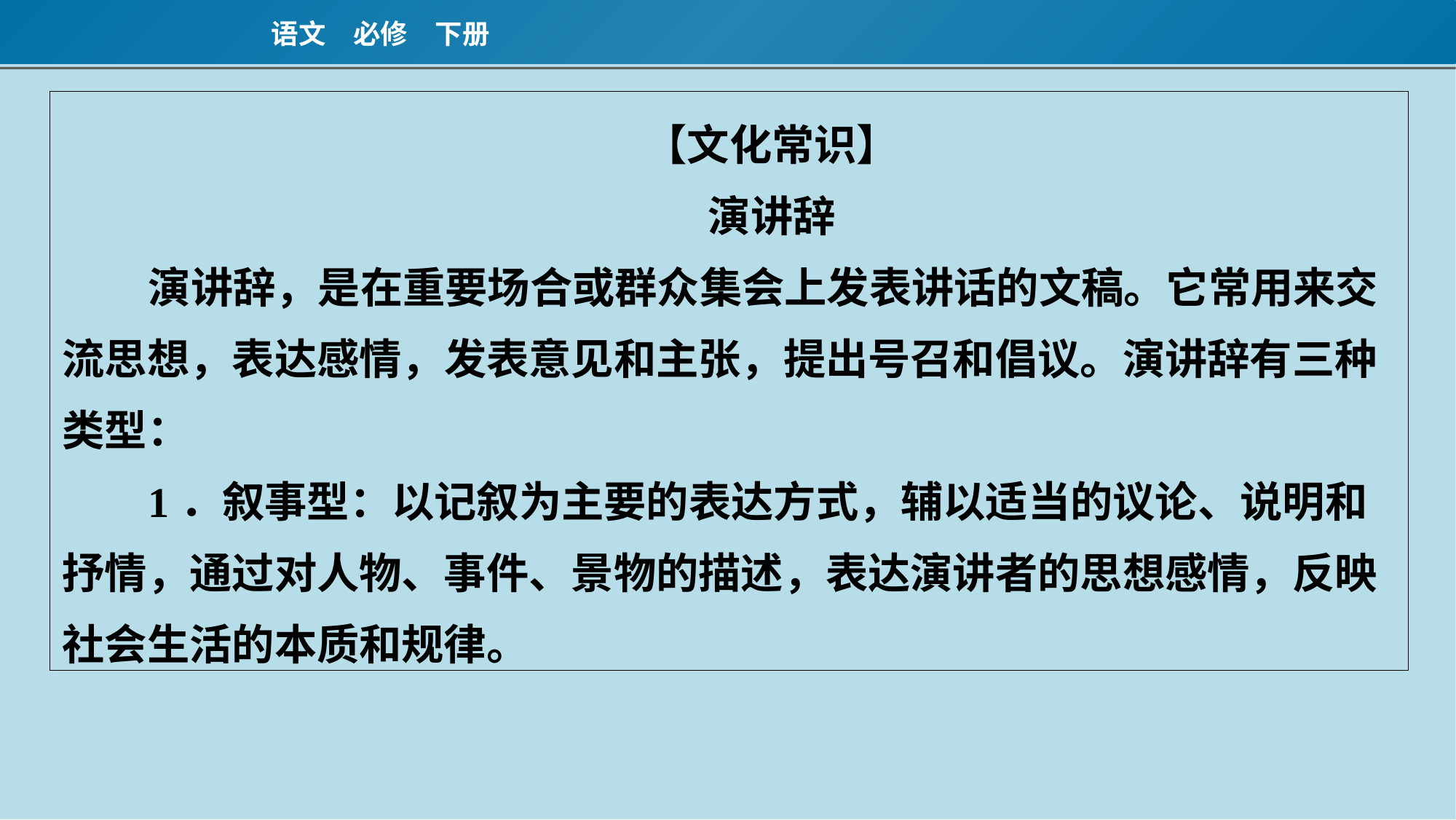

【文化常识】
演讲辞
演讲辞，是在重要场合或群众集会上发表讲话的文稿。它常用来交流思想，表达感情，发表意见和主张，提出号召和倡议。演讲辞有三种类型：
1．叙事型：以记叙为主要的表达方式，辅以适当的议论、说明和抒情，通过对人物、事件、景物的描述，表达演讲者的思想感情，反映社会生活的本质和规律。